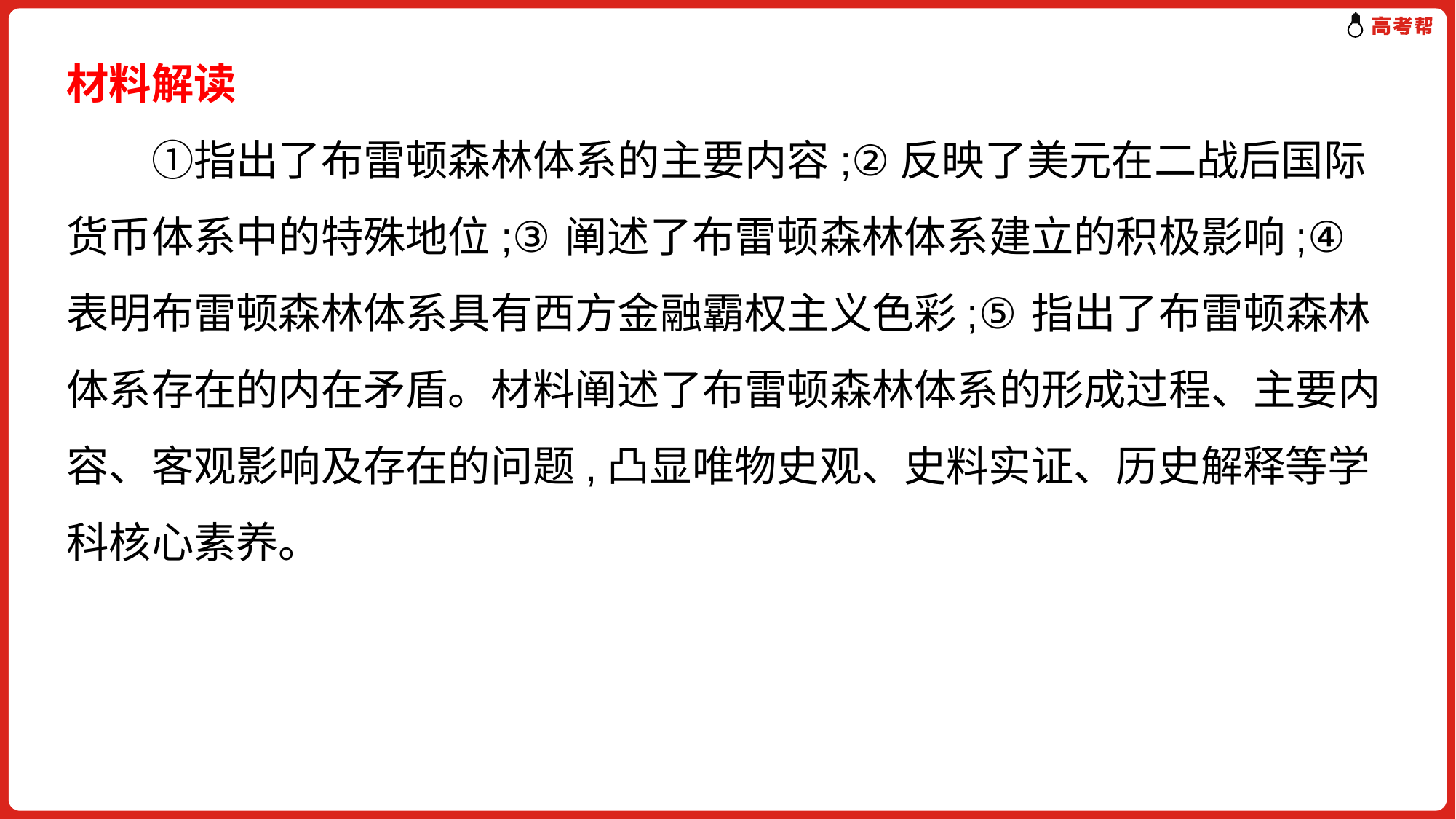

材料解读
　　①指出了布雷顿森林体系的主要内容;②反映了美元在二战后国际货币体系中的特殊地位;③阐述了布雷顿森林体系建立的积极影响;④表明布雷顿森林体系具有西方金融霸权主义色彩;⑤指出了布雷顿森林体系存在的内在矛盾。材料阐述了布雷顿森林体系的形成过程、主要内容、客观影响及存在的问题,凸显唯物史观、史料实证、历史解释等学科核心素养。